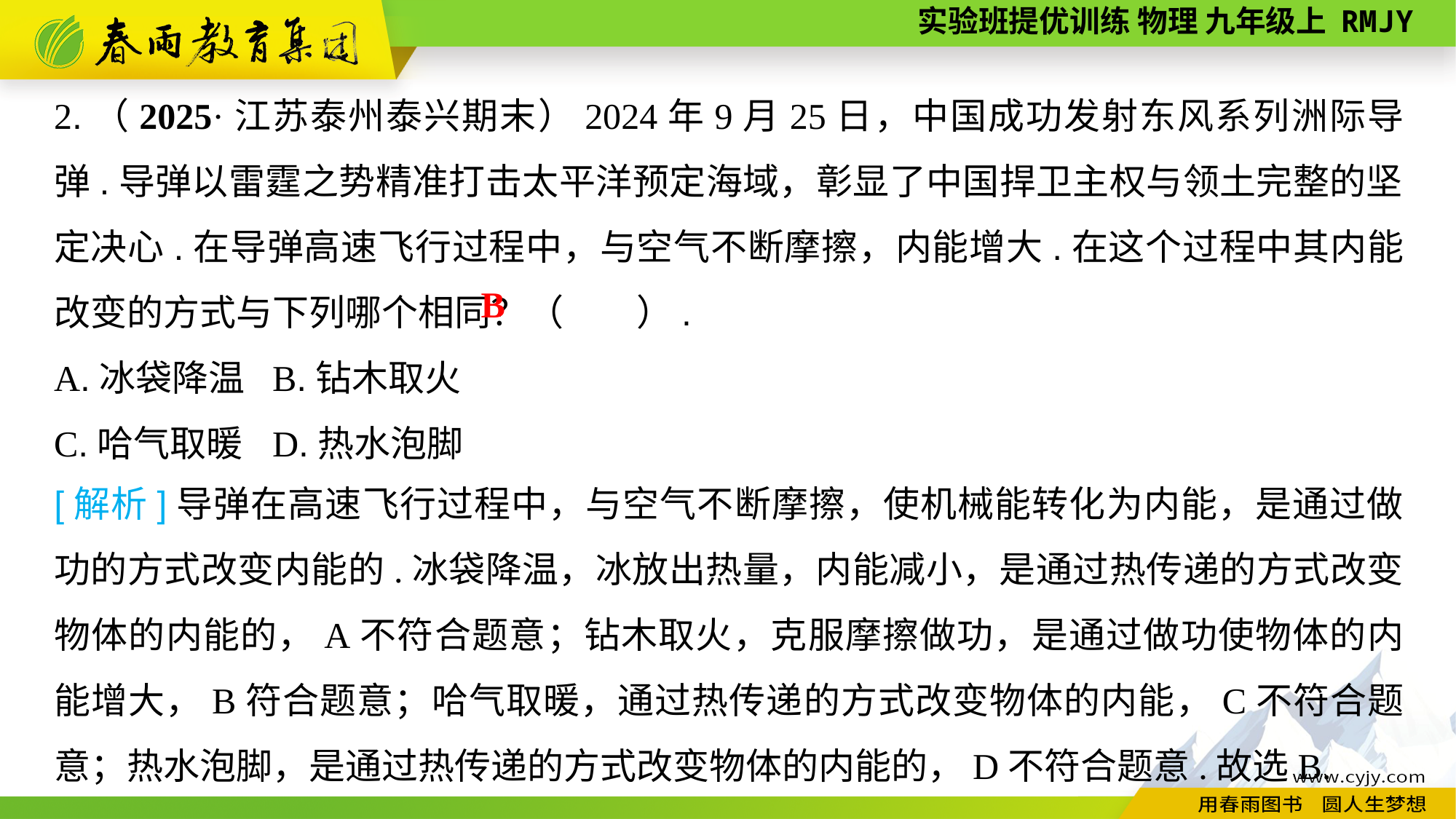

2.（2025·江苏泰州泰兴期末）2024年9月25日，中国成功发射东风系列洲际导弹.导弹以雷霆之势精准打击太平洋预定海域，彰显了中国捍卫主权与领土完整的坚定决心.在导弹高速飞行过程中，与空气不断摩擦，内能增大.在这个过程中其内能改变的方式与下列哪个相同？（　　）.
A.冰袋降温	B.钻木取火
C.哈气取暖	D.热水泡脚
B
[解析]导弹在高速飞行过程中，与空气不断摩擦，使机械能转化为内能，是通过做功的方式改变内能的.冰袋降温，冰放出热量，内能减小，是通过热传递的方式改变物体的内能的，A不符合题意；钻木取火，克服摩擦做功，是通过做功使物体的内能增大，B符合题意；哈气取暖，通过热传递的方式改变物体的内能，C不符合题意；热水泡脚，是通过热传递的方式改变物体的内能的，D不符合题意.故选B.